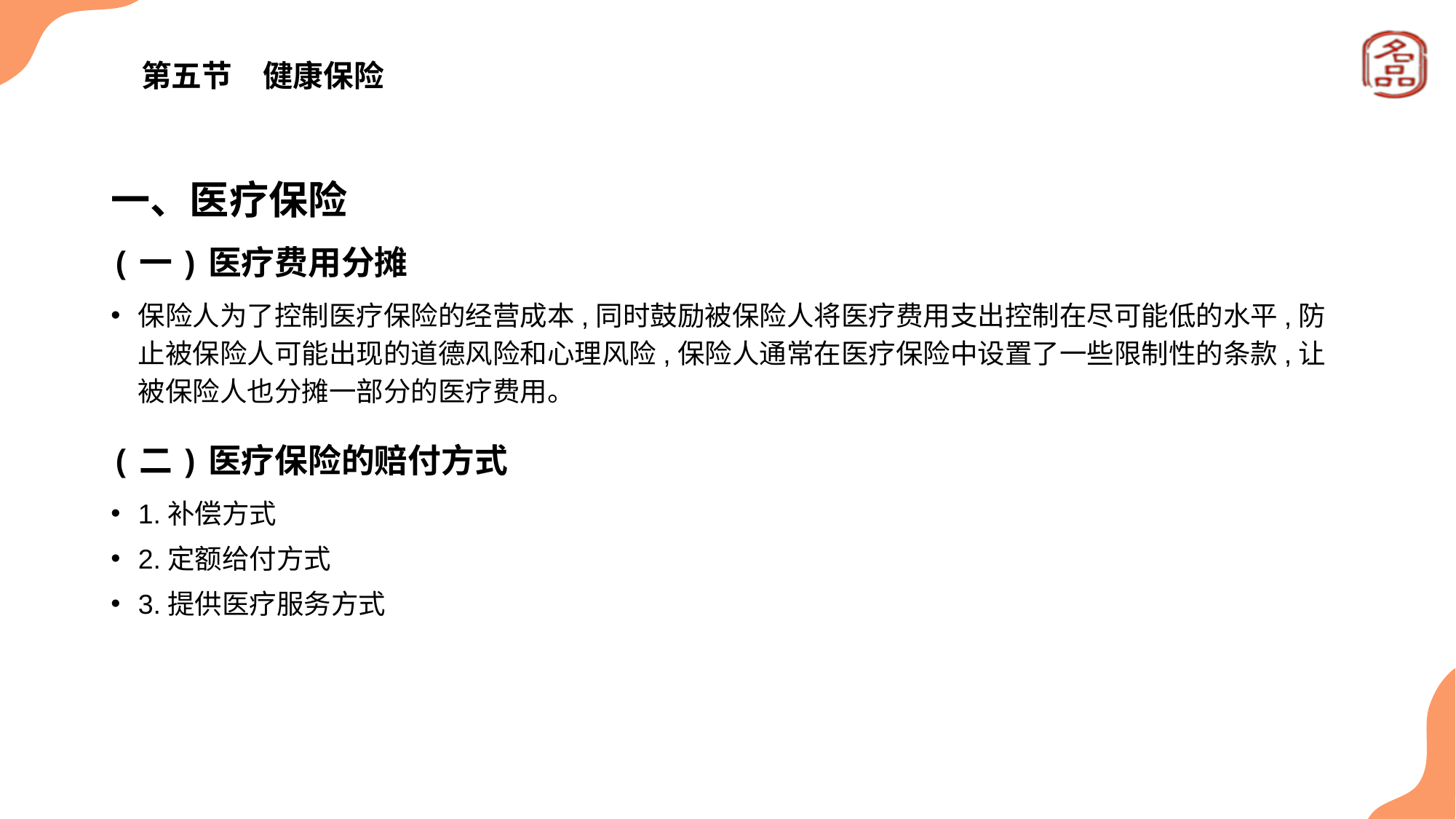

# 第五节　健康保险
一、医疗保险
(一)医疗费用分摊
保险人为了控制医疗保险的经营成本,同时鼓励被保险人将医疗费用支出控制在尽可能低的水平,防止被保险人可能出现的道德风险和心理风险,保险人通常在医疗保险中设置了一些限制性的条款,让被保险人也分摊一部分的医疗费用。
(二)医疗保险的赔付方式
1.补偿方式
2.定额给付方式
3.提供医疗服务方式